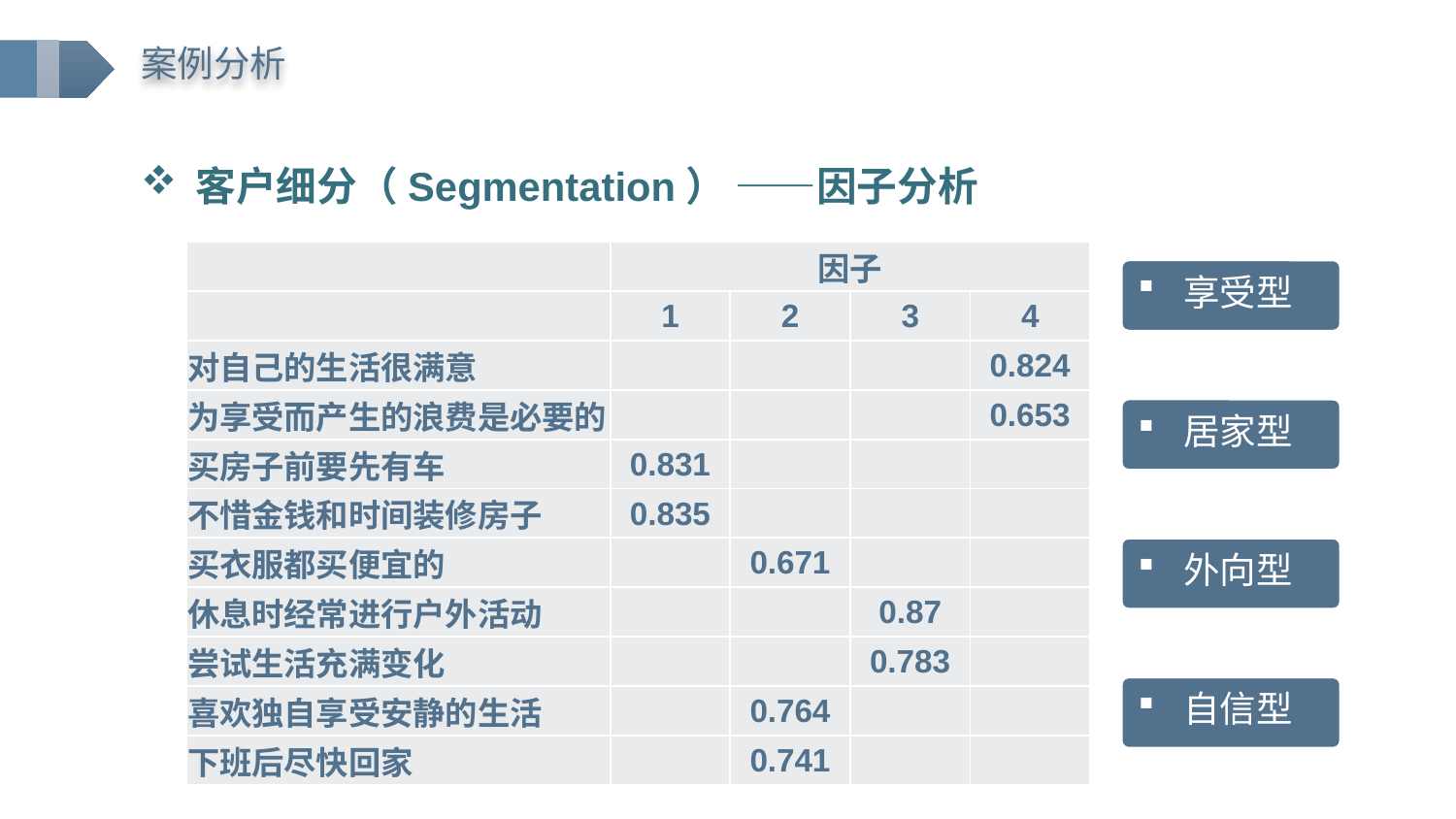

案例分析

客户细分（Segmentation） ——因子分析
|  | 因子 |  |  |  |
| --- | --- | --- | --- | --- |
|  | 1 | 2 | 3 | 4 |
| 对自己的生活很满意 |  |  |  | 0.824 |
| 为享受而产生的浪费是必要的 |  |  |  | 0.653 |
| 买房子前要先有车 | 0.831 |  |  |  |
| 不惜金钱和时间装修房子 | 0.835 |  |  |  |
| 买衣服都买便宜的 |  | 0.671 |  |  |
| 休息时经常进行户外活动 |  |  | 0.87 |  |
| 尝试生活充满变化 |  |  | 0.783 |  |
| 喜欢独自享受安静的生活 |  | 0.764 |  |  |
| 下班后尽快回家 |  | 0.741 |  |  |
享受型
居家型
外向型
自信型